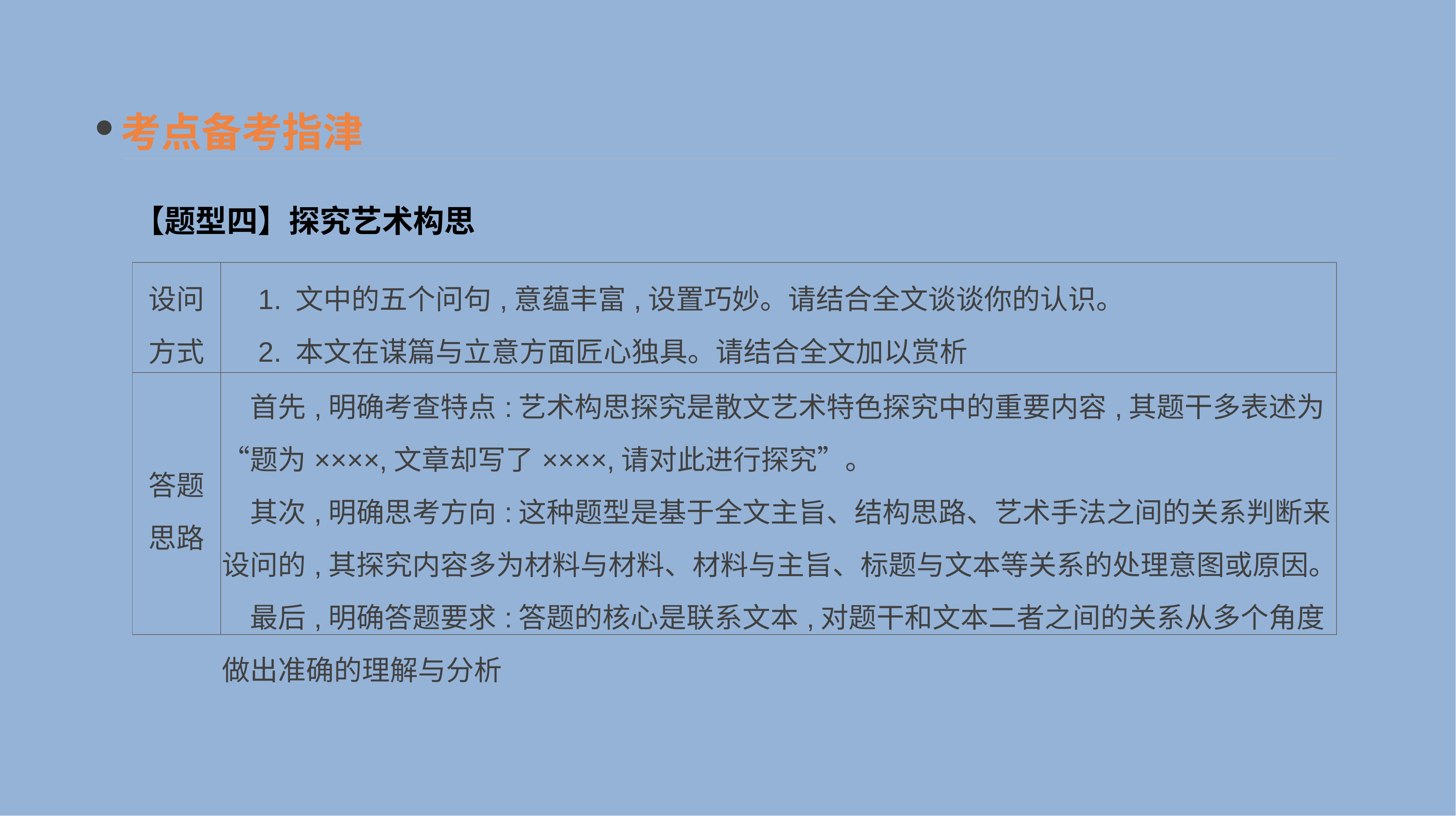

考点备考指津

【题型四】探究艺术构思
| 设问 方式 | 1. 文中的五个问句,意蕴丰富,设置巧妙。请结合全文谈谈你的认识。 　2. 本文在谋篇与立意方面匠心独具。请结合全文加以赏析 |
| --- | --- |
| 答题 思路 | 首先,明确考查特点:艺术构思探究是散文艺术特色探究中的重要内容,其题干多表述为“题为××××,文章却写了××××,请对此进行探究”。 　其次,明确思考方向:这种题型是基于全文主旨、结构思路、艺术手法之间的关系判断来设问的,其探究内容多为材料与材料、材料与主旨、标题与文本等关系的处理意图或原因。 　最后,明确答题要求:答题的核心是联系文本,对题干和文本二者之间的关系从多个角度做出准确的理解与分析 |